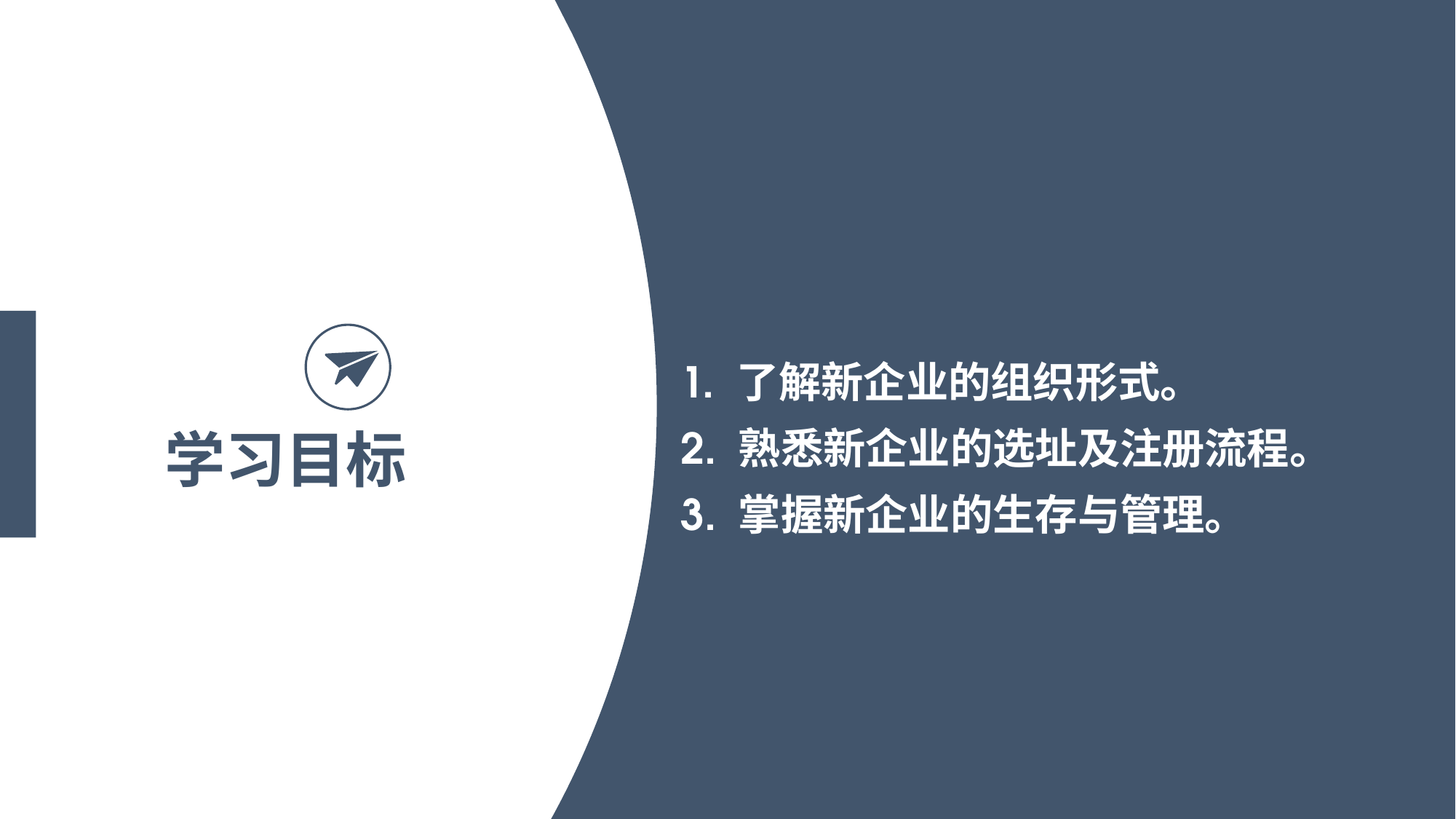

1. 了解新企业的组织形式。
2. 熟悉新企业的选址及注册流程。
3. 掌握新企业的生存与管理。
学习目标